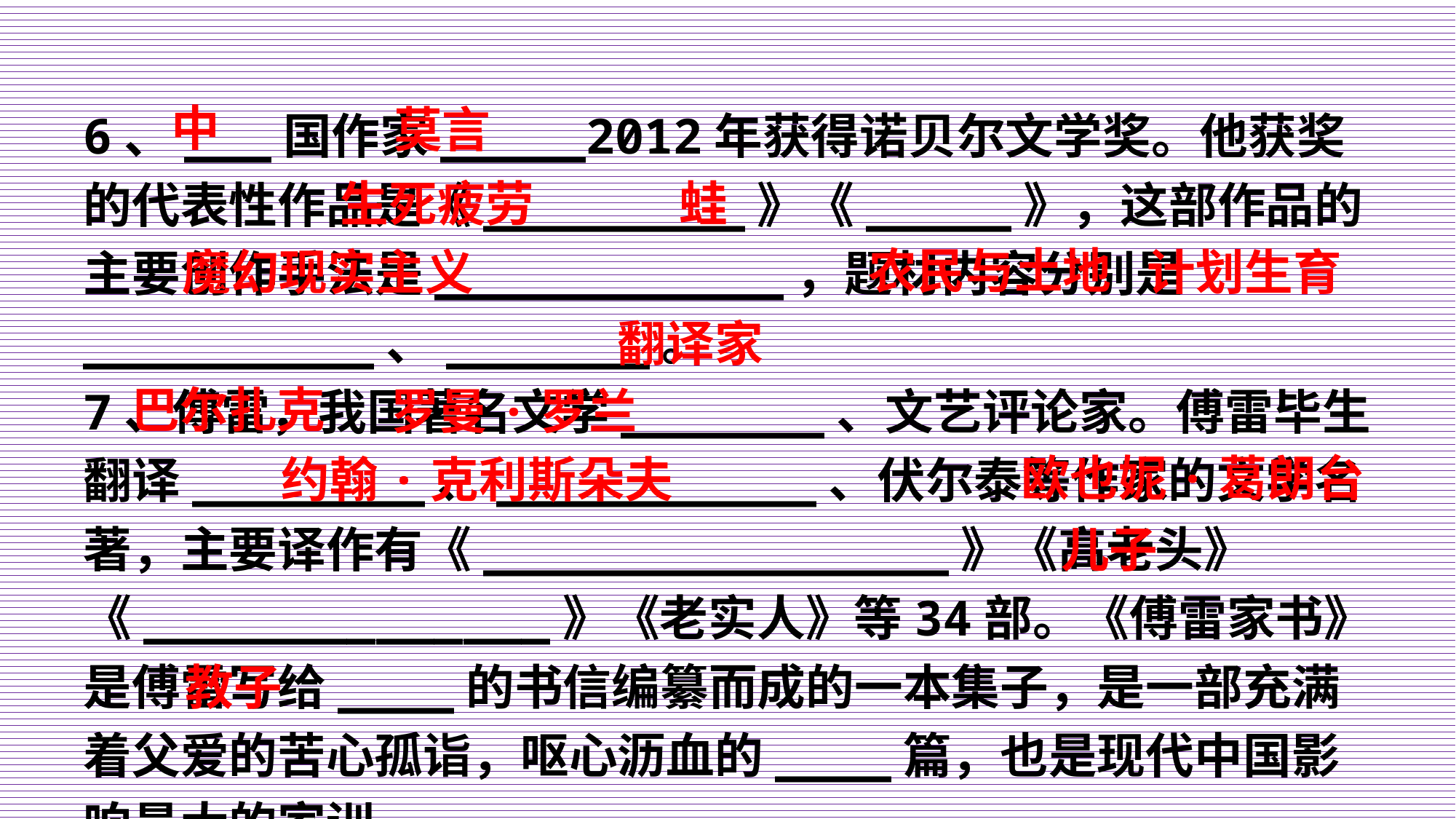

中
莫言
6、___国作家_____2012年获得诺贝尔文学奖。他获奖的代表性作品是《_________》《_____》，这部作品的主要创作手法是____________，题材内容分别是__________、_______。
7、傅雷，我国著名文学_______、文艺评论家。傅雷毕生翻译________、___________、伏尔泰等作家的文学名著，主要译作有《________________》《高老头》《______________》《老实人》等34部。《傅雷家书》是傅雷写给____的书信编纂而成的一本集子，是一部充满着父爱的苦心孤诣，呕心沥血的____篇，也是现代中国影响最大的家训。
生死疲劳
蛙
农民与土地
魔幻现实主义
计划生育
翻译家
巴尔扎克
罗曼·罗兰
欧也妮·葛朗台
约翰·克利斯朵夫
儿子
教子